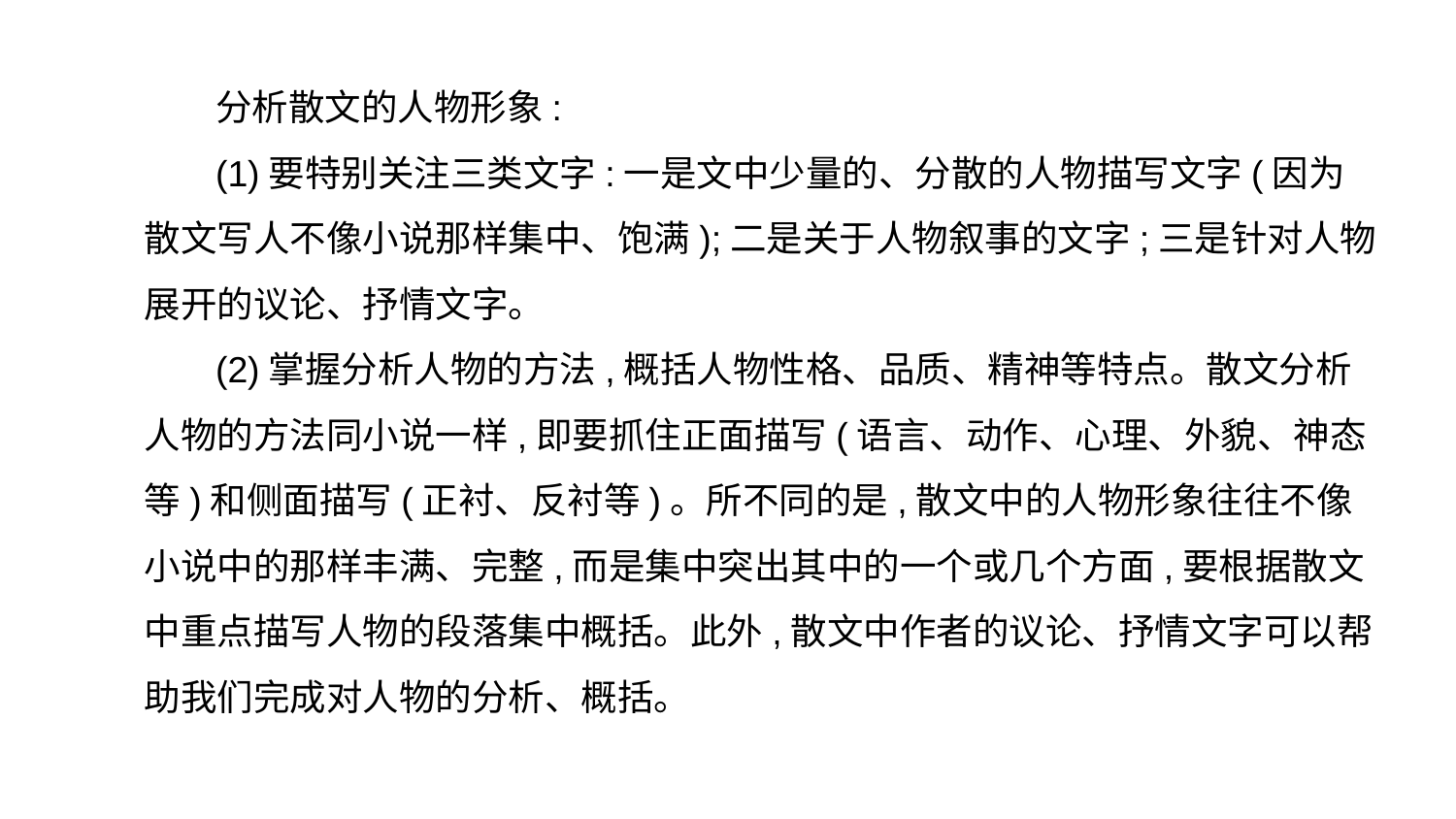

分析散文的人物形象:
(1)要特别关注三类文字:一是文中少量的、分散的人物描写文字(因为散文写人不像小说那样集中、饱满);二是关于人物叙事的文字;三是针对人物展开的议论、抒情文字。
(2)掌握分析人物的方法,概括人物性格、品质、精神等特点。散文分析人物的方法同小说一样,即要抓住正面描写(语言、动作、心理、外貌、神态等)和侧面描写(正衬、反衬等)。所不同的是,散文中的人物形象往往不像小说中的那样丰满、完整,而是集中突出其中的一个或几个方面,要根据散文中重点描写人物的段落集中概括。此外,散文中作者的议论、抒情文字可以帮助我们完成对人物的分析、概括。